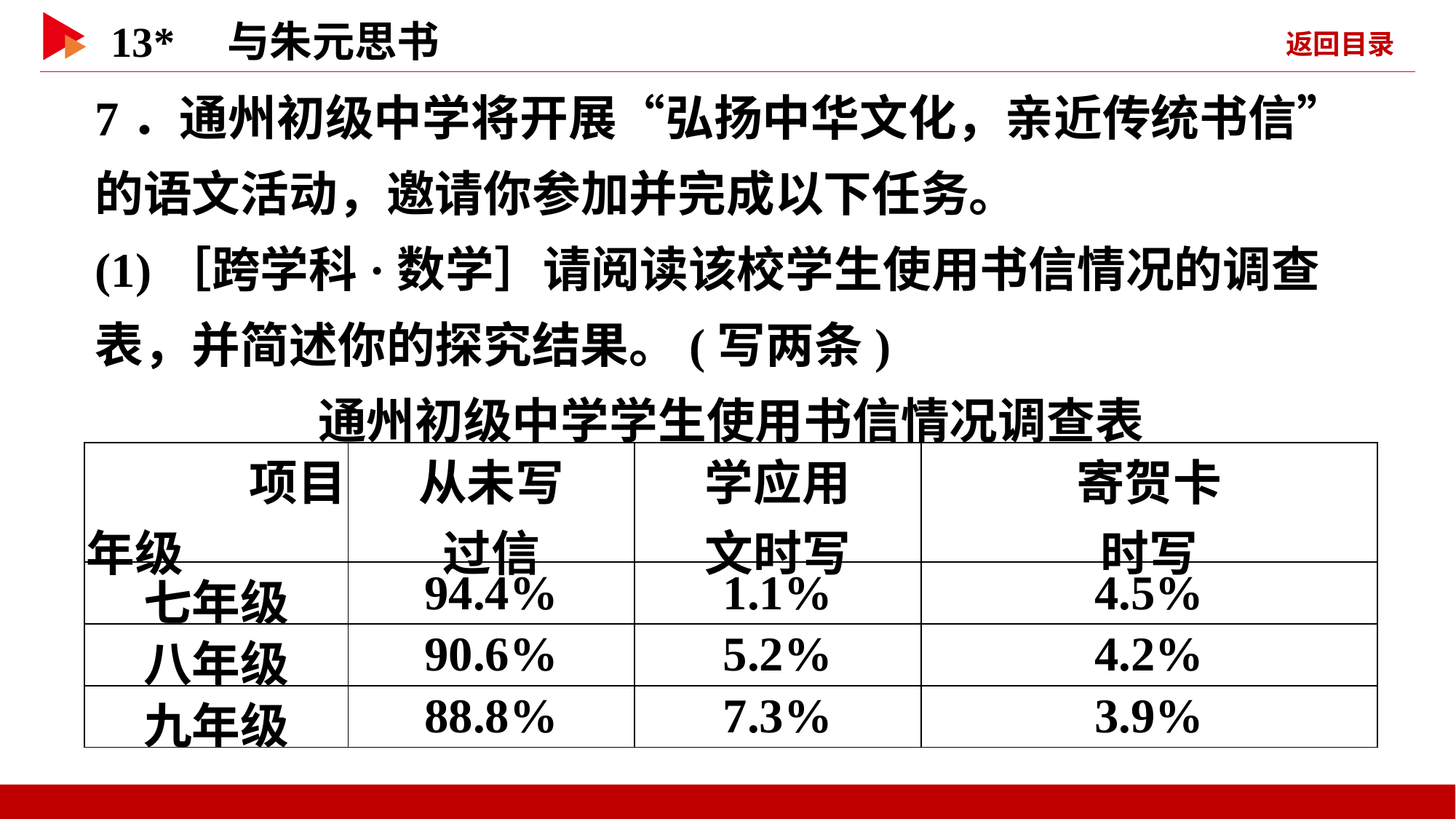

7．通州初级中学将开展“弘扬中华文化，亲近传统书信”的语文活动，邀请你参加并完成以下任务。
(1)［跨学科·数学］请阅读该校学生使用书信情况的调查表，并简述你的探究结果。(写两条)
通州初级中学学生使用书信情况调查表
| 项目 年级 | 从未写 过信 | 学应用 文时写 | 寄贺卡 时写 |
| --- | --- | --- | --- |
| 七年级 | 94.4% | 1.1% | 4.5% |
| 八年级 | 90.6% | 5.2% | 4.2% |
| 九年级 | 88.8% | 7.3% | 3.9% |